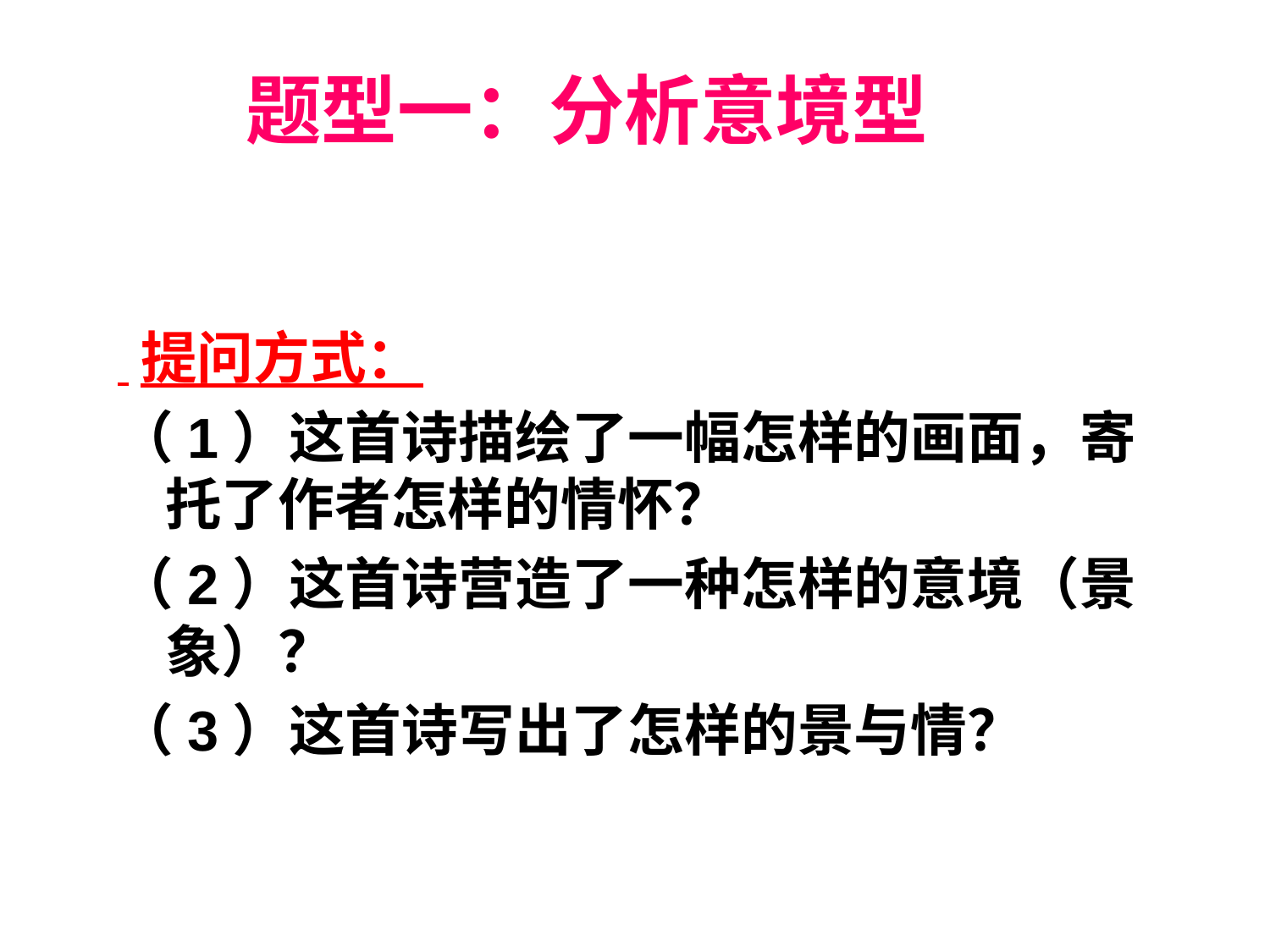

题型一：分析意境型
 提问方式：
（1）这首诗描绘了一幅怎样的画面，寄托了作者怎样的情怀？
（2）这首诗营造了一种怎样的意境（景象）？
（3）这首诗写出了怎样的景与情？